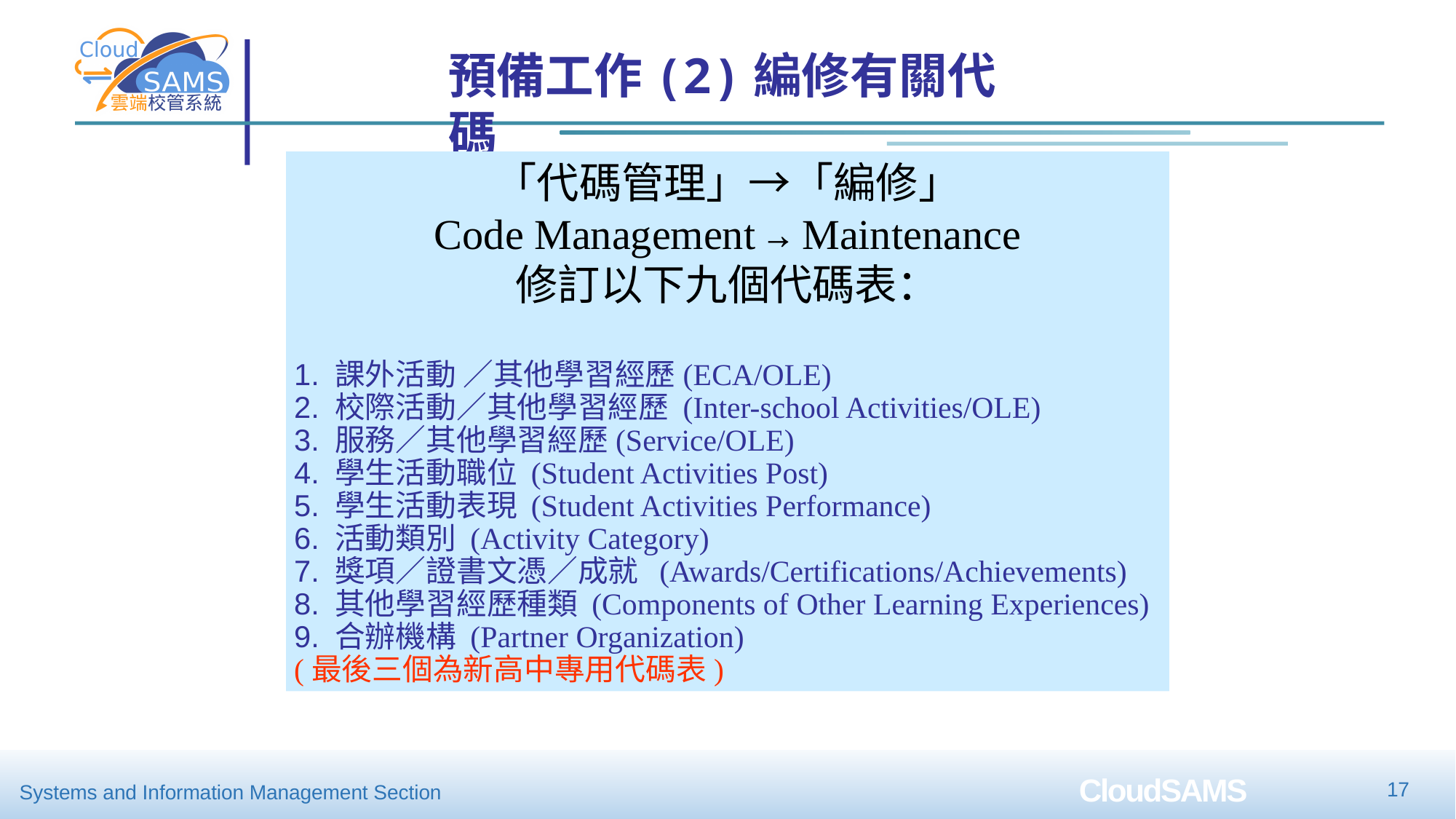

預備工作(2)編修有關代碼
「代碼管理」→「編修」
Code Management → Maintenance
修訂以下九個代碼表：

課外活動 ／其他學習經歷(ECA/OLE)
校際活動／其他學習經歷 (Inter-school Activities/OLE)
服務／其他學習經歷(Service/OLE)
學生活動職位 (Student Activities Post)
學生活動表現 (Student Activities Performance)
活動類別 (Activity Category)
獎項／證書文憑／成就  (Awards/Certifications/Achievements)
其他學習經歷種類 (Components of Other Learning Experiences)
合辦機構 (Partner Organization)
(最後三個為新高中專用代碼表)
17